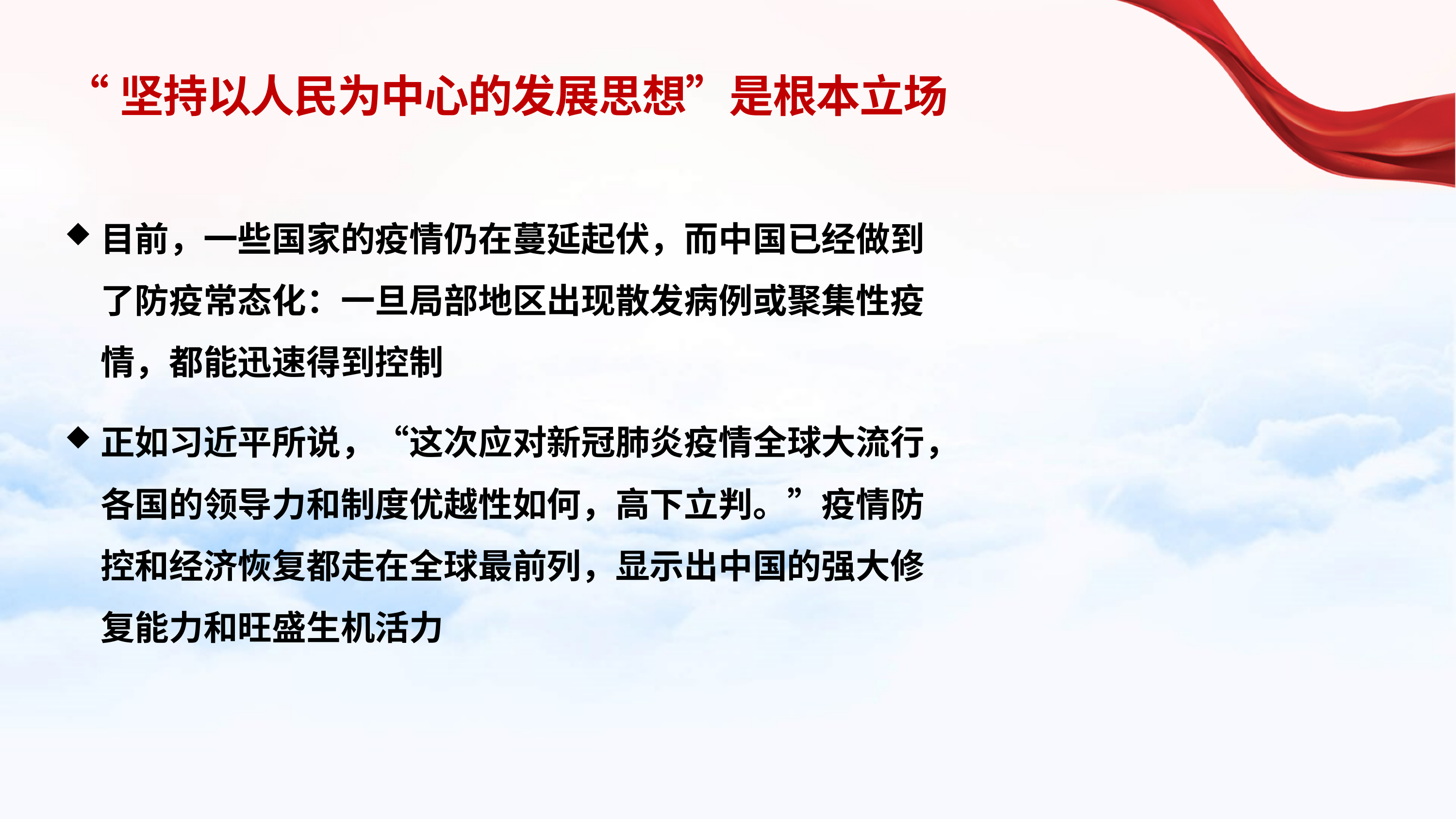

# “坚持以人民为中心的发展思想”是根本立场
目前，一些国家的疫情仍在蔓延起伏，而中国已经做到了防疫常态化：一旦局部地区出现散发病例或聚集性疫情，都能迅速得到控制
正如习近平所说，“这次应对新冠肺炎疫情全球大流行，各国的领导力和制度优越性如何，高下立判。”疫情防控和经济恢复都走在全球最前列，显示出中国的强大修复能力和旺盛生机活力